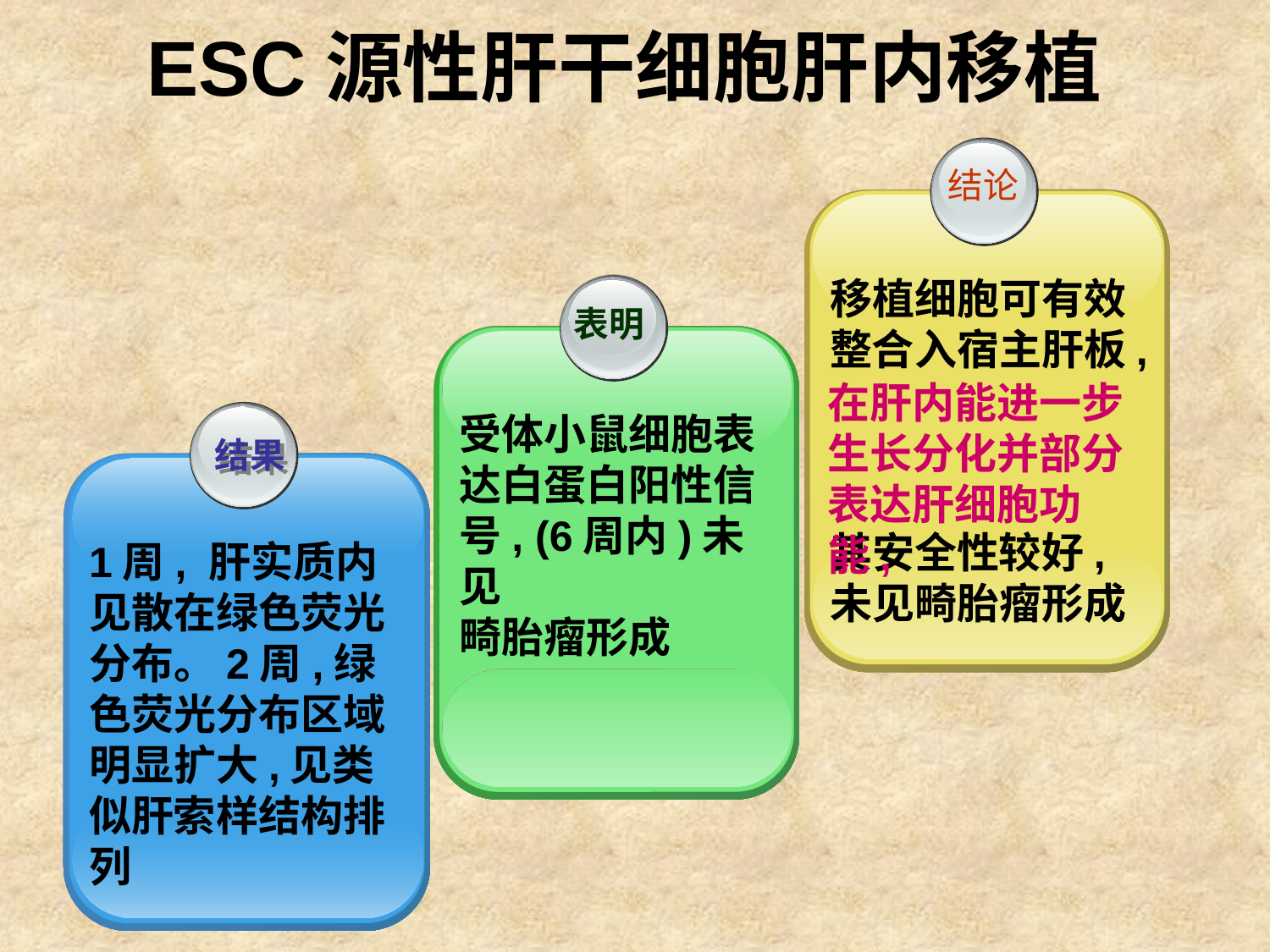

# ESC源性肝干细胞肝内移植

结论

移植细胞可有效整合入宿主肝板,

其安全性较好, 未见畸胎瘤形成

表明

受体小鼠细胞表达白蛋白阳性信号, (6周内)未见
畸胎瘤形成

在肝内能进一步生长分化并部分表达肝细胞功能,

 结果

1周, 肝实质内见散在绿色荧光分布。2周,绿色荧光分布区域明显扩大,见类似肝索样结构排列